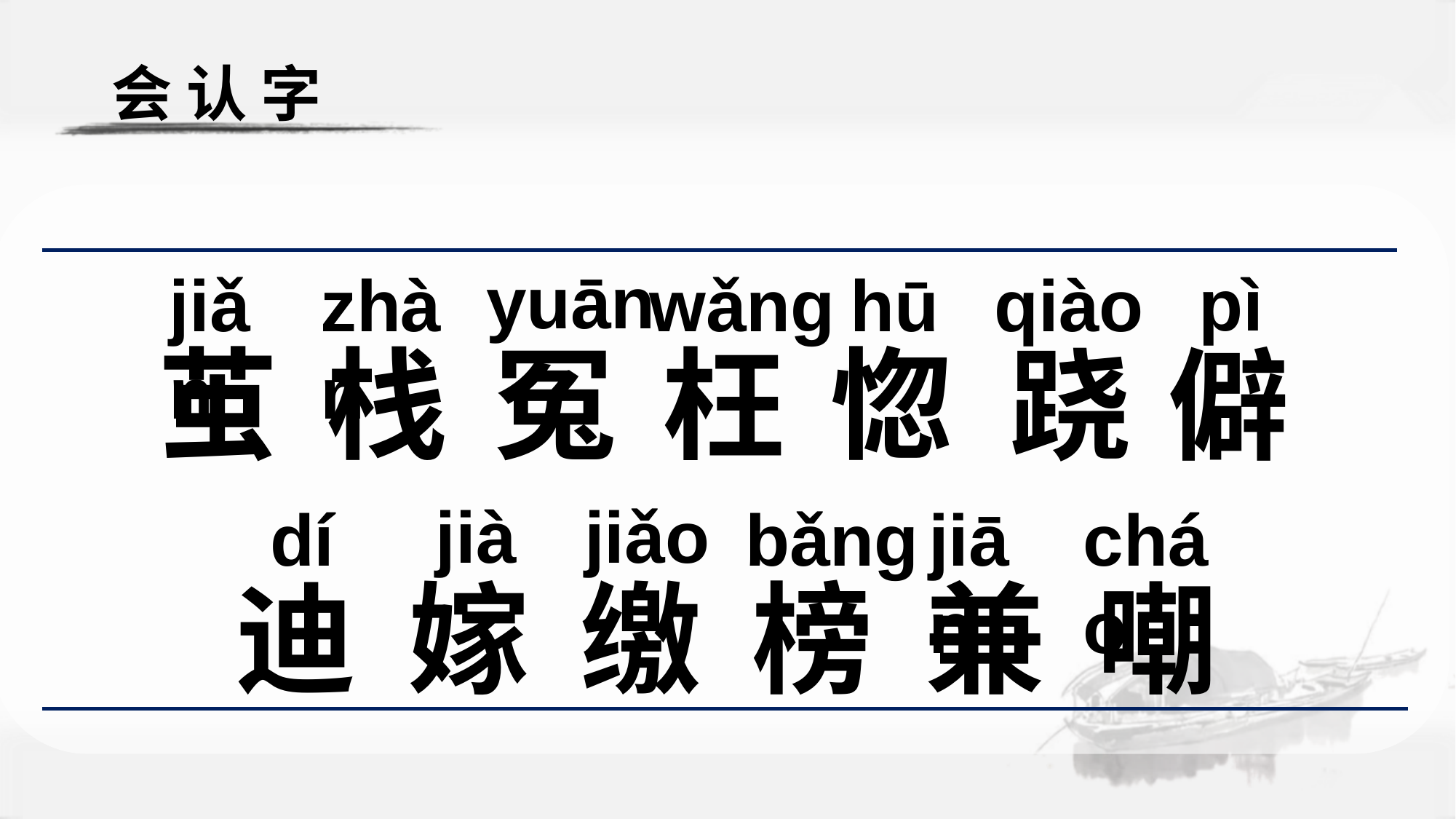

会 认 字

yuān
pì
jiǎn
zhàn
wǎng
hū
qiào
茧
栈
冤
枉
惚
跷
僻
jià
jiǎo
dí
bǎng
jiān
cháo
迪
嫁
缴
榜
兼
嘲